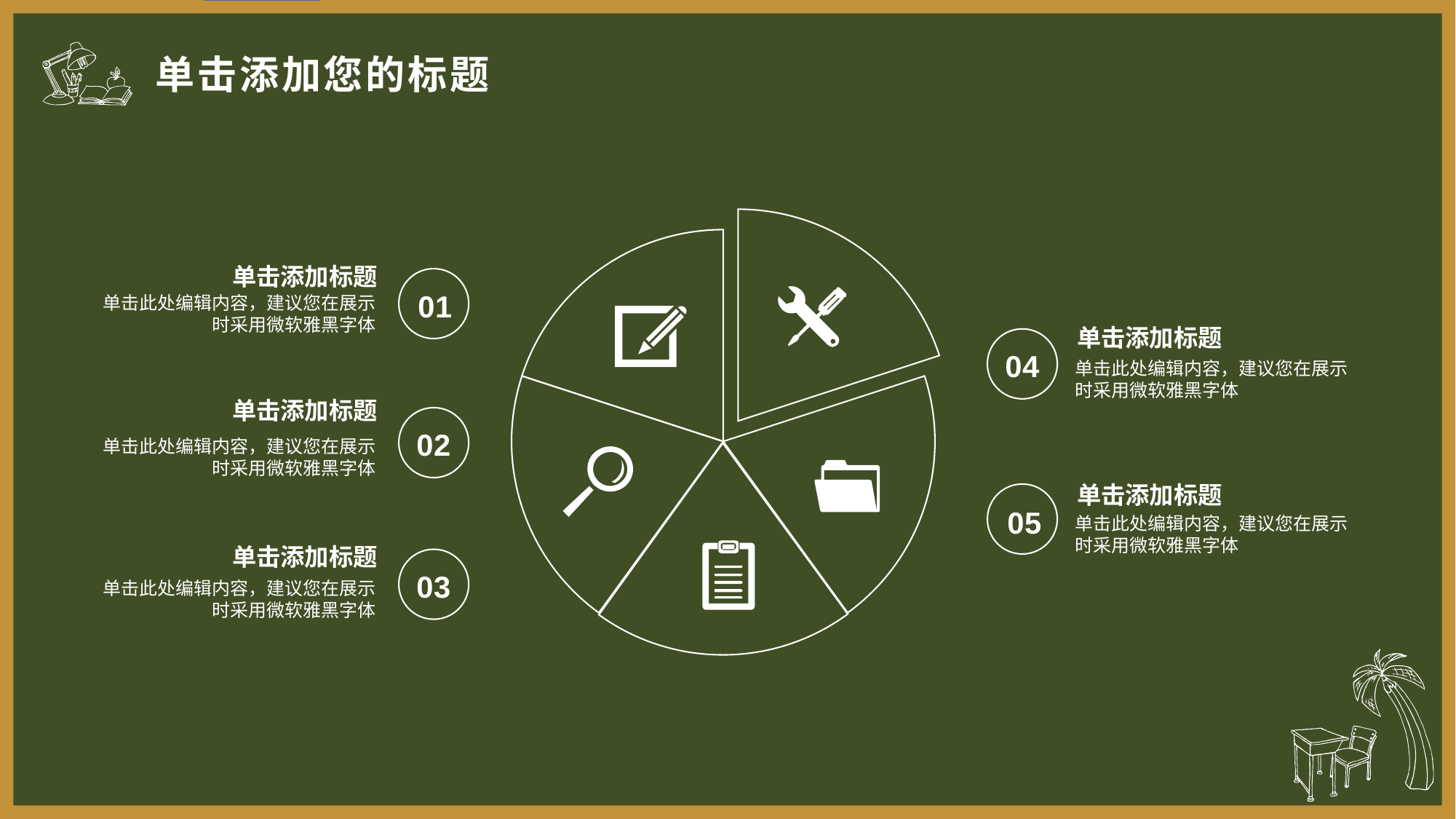

单击添加您的标题

单击添加标题

01
单击此处编辑内容，建议您在展示时采用微软雅黑字体

单击添加标题

04
单击此处编辑内容，建议您在展示时采用微软雅黑字体
单击添加标题

02
单击此处编辑内容，建议您在展示时采用微软雅黑字体

单击添加标题

05
单击此处编辑内容，建议您在展示时采用微软雅黑字体
单击添加标题

03
单击此处编辑内容，建议您在展示时采用微软雅黑字体